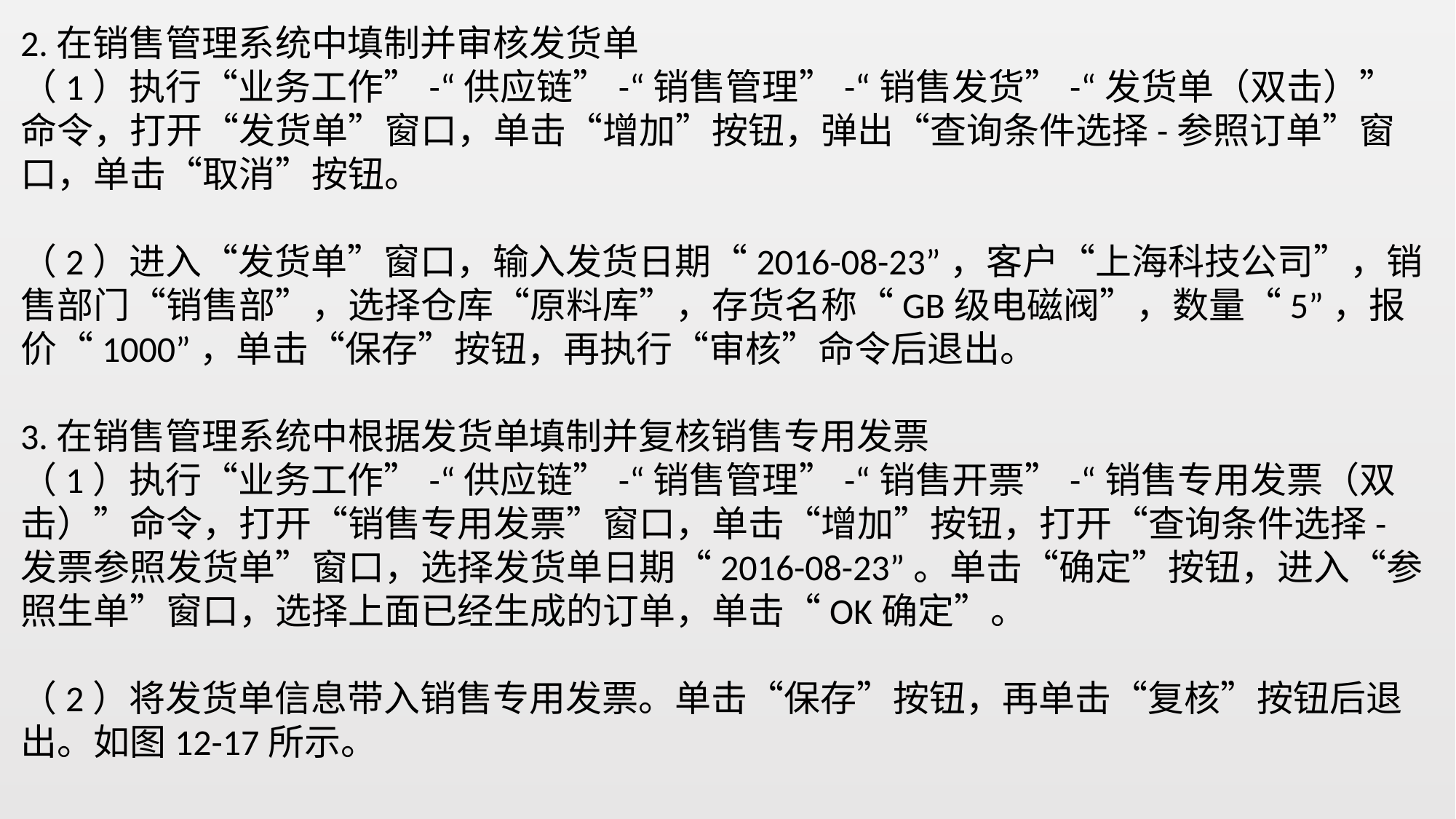

2.在销售管理系统中填制并审核发货单
（1）执行“业务工作”-“供应链”-“销售管理”-“销售发货”-“发货单（双击）”命令，打开“发货单”窗口，单击“增加”按钮，弹出“查询条件选择-参照订单”窗口，单击“取消”按钮。

（2）进入“发货单”窗口，输入发货日期“2016-08-23”，客户“上海科技公司”，销售部门“销售部”，选择仓库“原料库”，存货名称“GB级电磁阀”，数量“5”，报价“1000”，单击“保存”按钮，再执行“审核”命令后退出。

3.在销售管理系统中根据发货单填制并复核销售专用发票
（1）执行“业务工作”-“供应链”-“销售管理”-“销售开票”-“销售专用发票（双击）”命令，打开“销售专用发票”窗口，单击“增加”按钮，打开“查询条件选择-发票参照发货单”窗口，选择发货单日期“2016-08-23”。单击“确定”按钮，进入“参照生单”窗口，选择上面已经生成的订单，单击“OK确定”。

（2）将发货单信息带入销售专用发票。单击“保存”按钮，再单击“复核”按钮后退出。如图12-17所示。